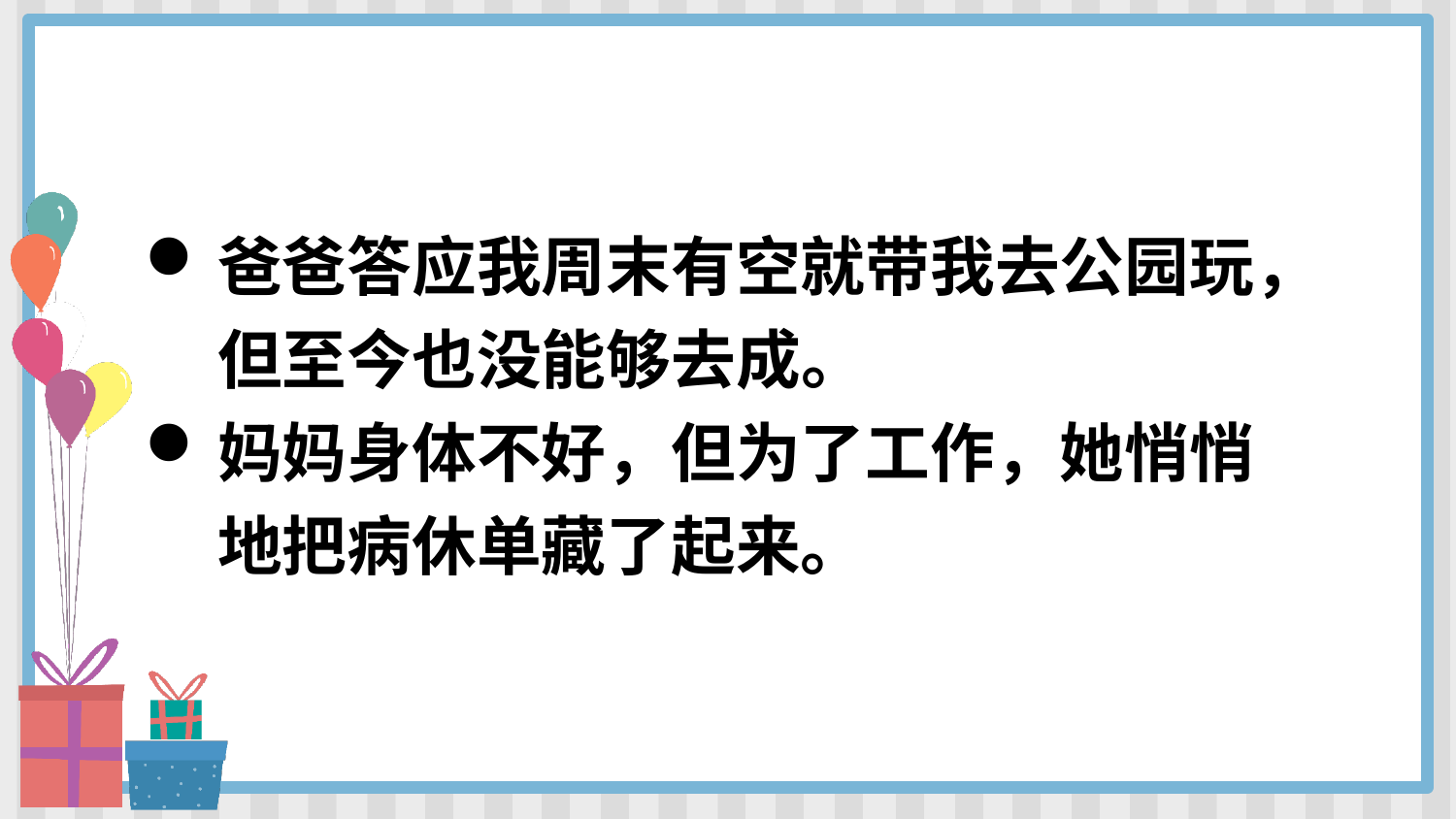

爸爸答应我周末有空就带我去公园玩，但至今也没能够去成。
妈妈身体不好，但为了工作，她悄悄地把病休单藏了起来。